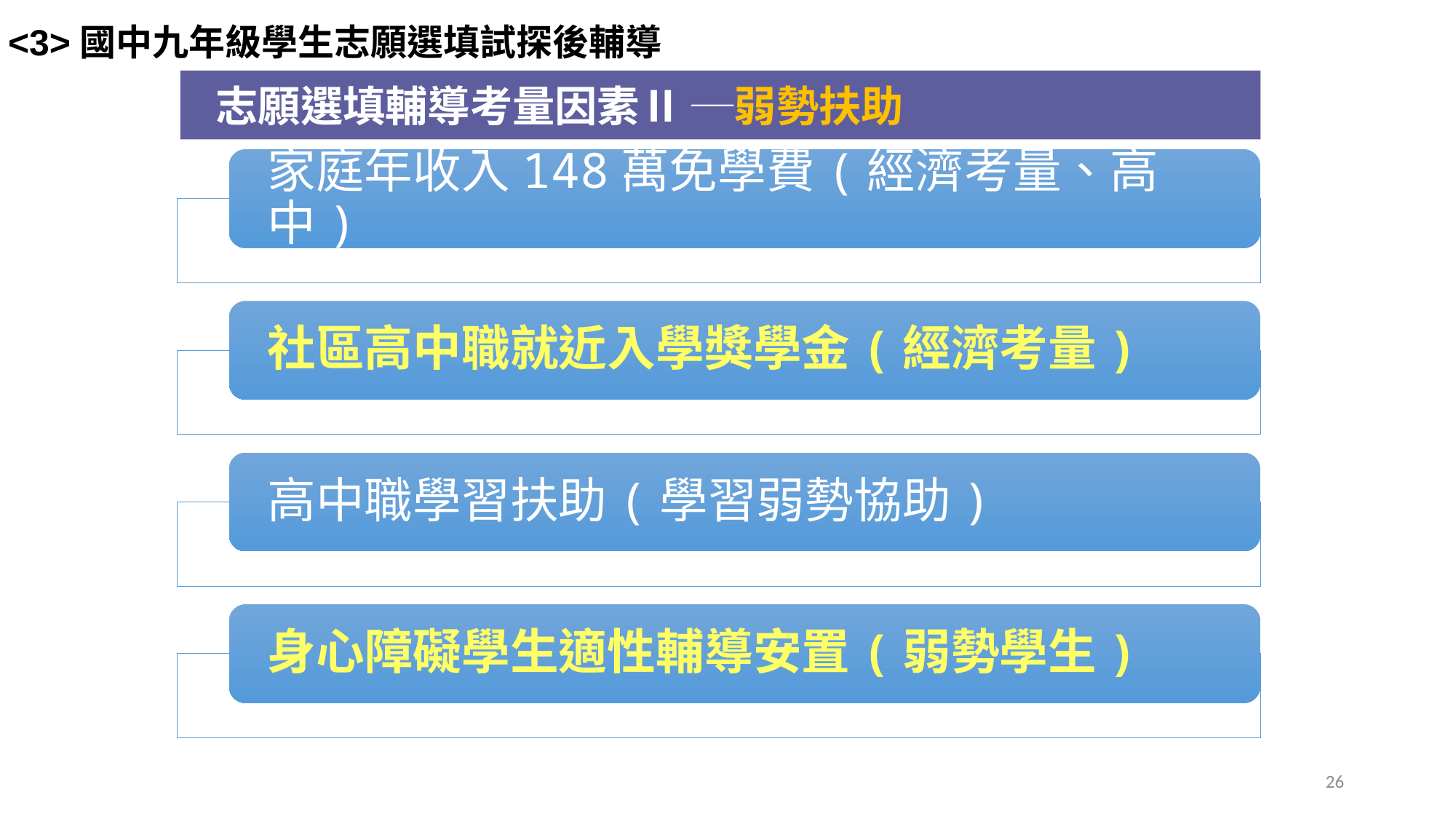

<3>國中九年級學生志願選填試探後輔導

志願選填輔導考量因素Ⅱ ─弱勢扶助
家庭年收入148萬免學費(經濟考量、高中)
社區高中職就近入學獎學金(經濟考量)
高中職學習扶助(學習弱勢協助)
身心障礙學生適性輔導安置(弱勢學生)
26